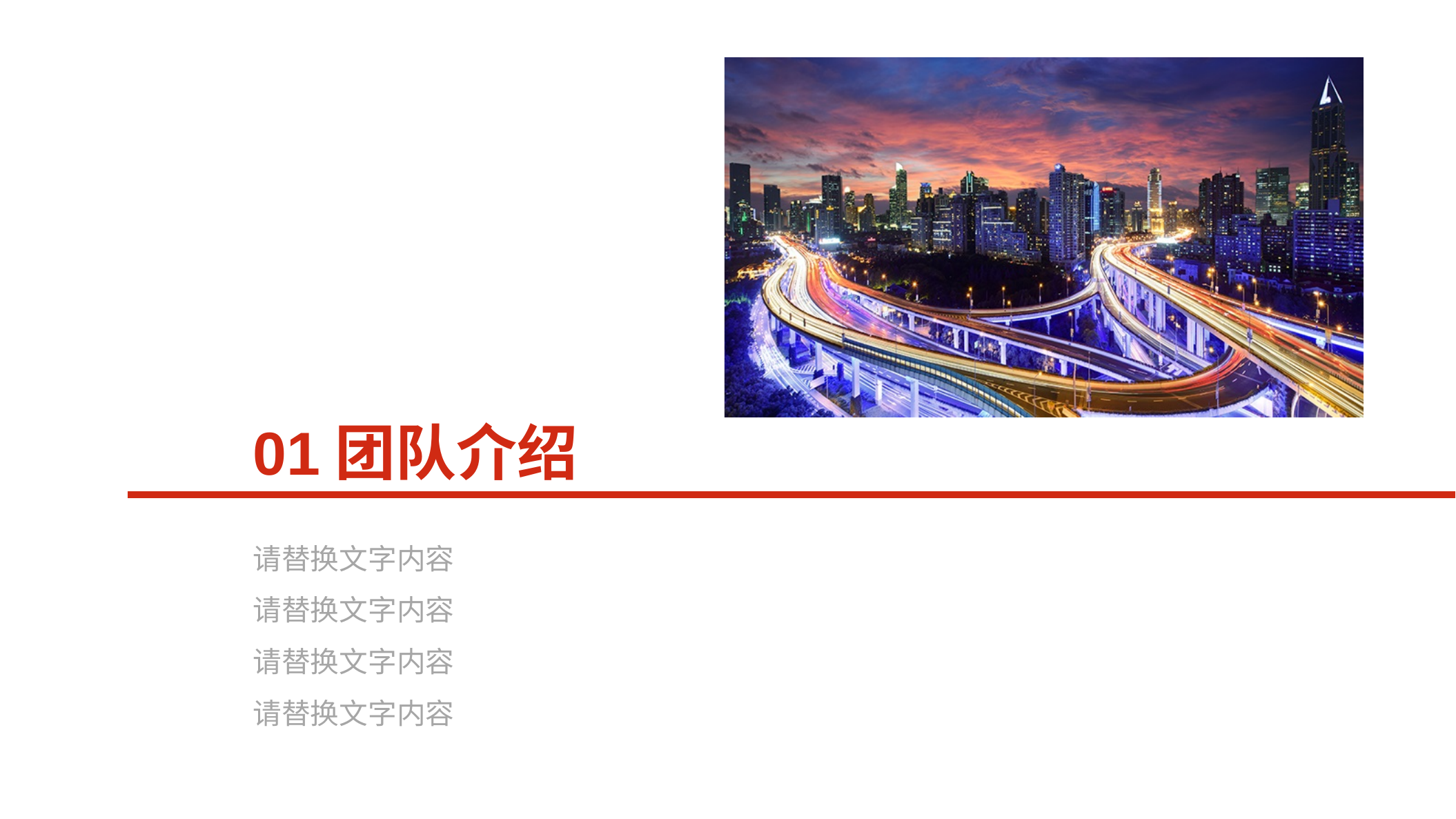

01团队介绍
请替换文字内容
请替换文字内容
请替换文字内容
请替换文字内容